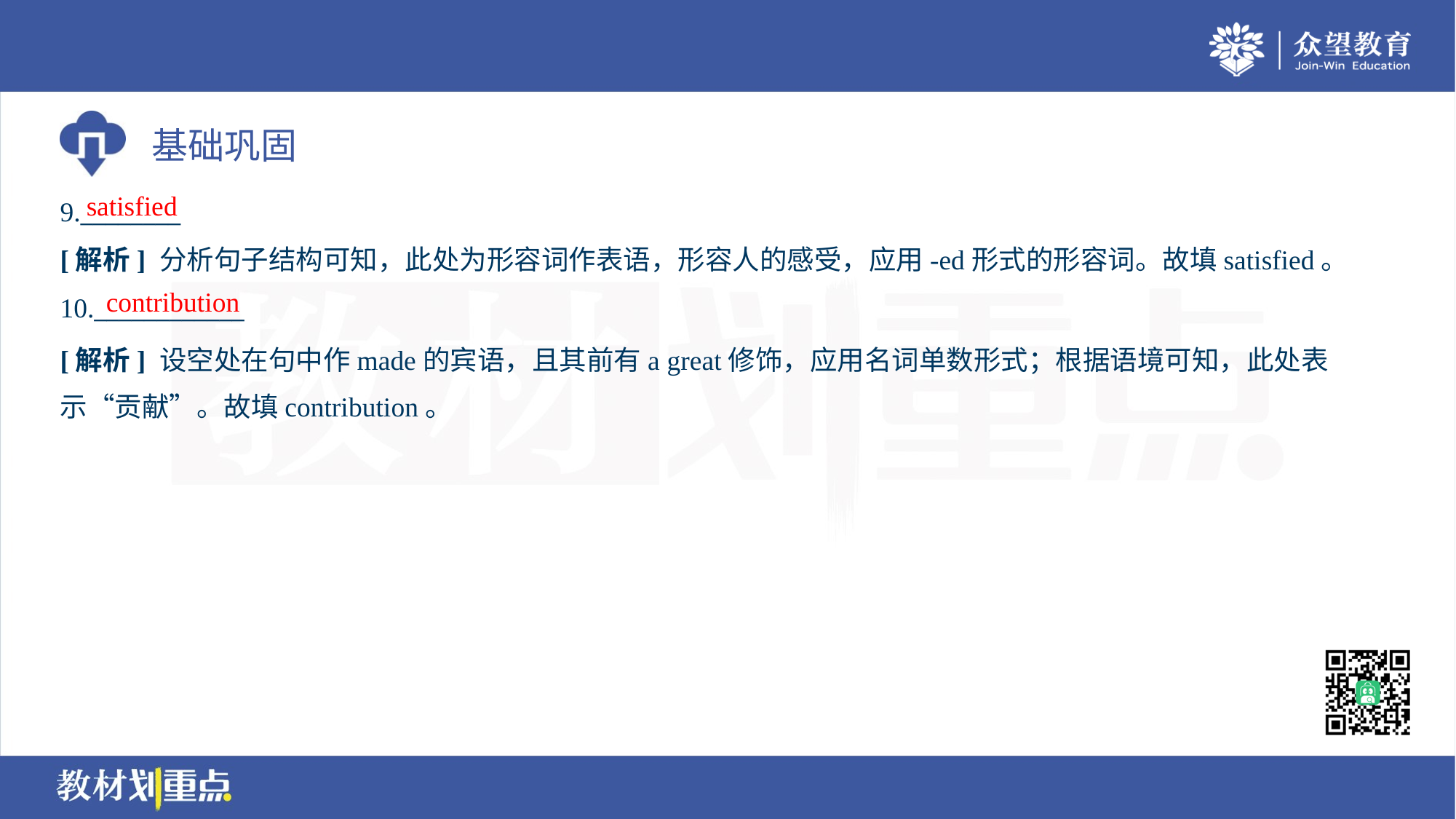

satisfied
9.________
[解析] 分析句子结构可知，此处为形容词作表语，形容人的感受，应用-ed形式的形容词。故填satisfied。
contribution
10.____________
[解析] 设空处在句中作made的宾语，且其前有a great修饰，应用名词单数形式；根据语境可知，此处表
示“贡献”。故填contribution。